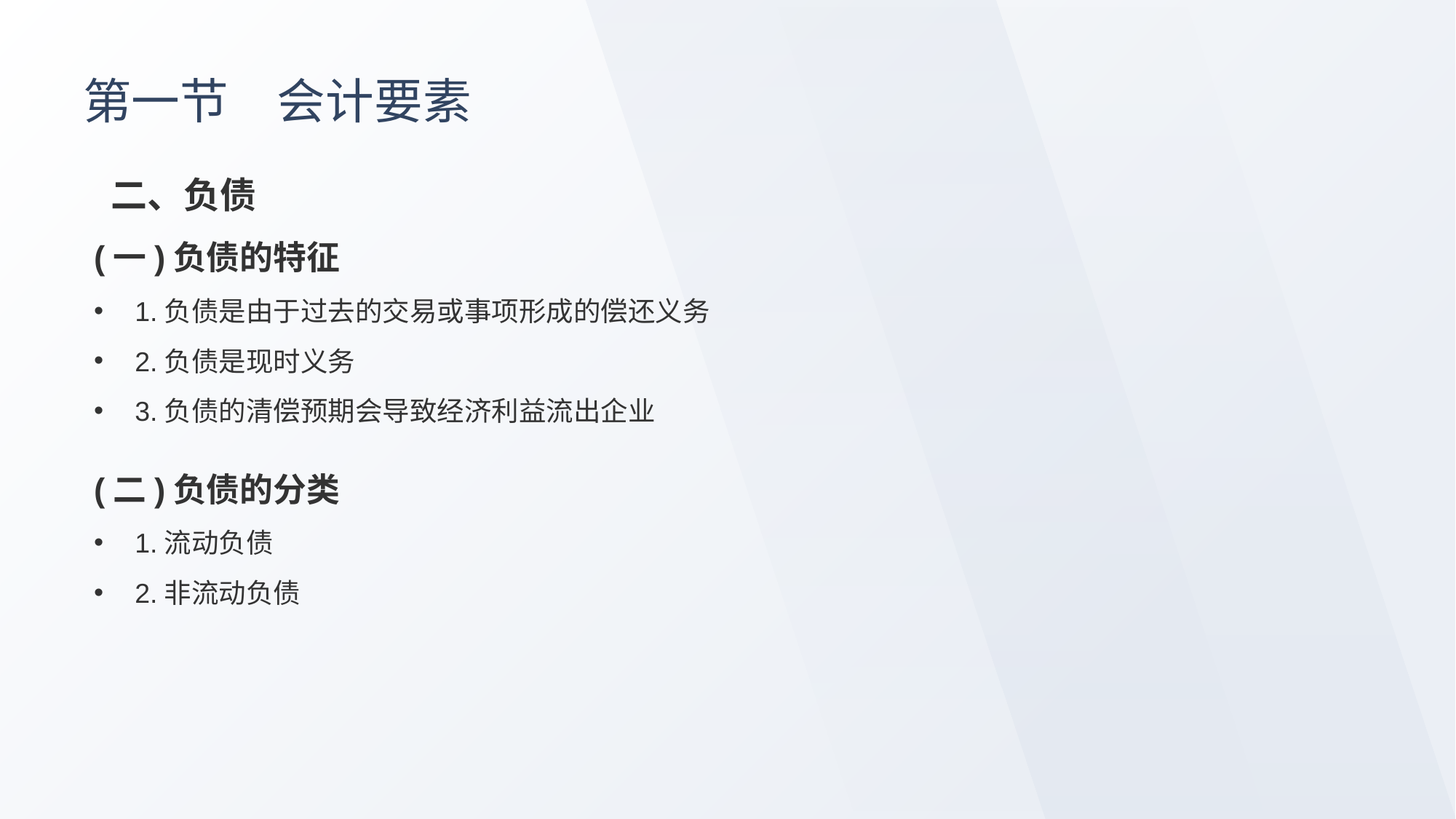

# 第一节　会计要素
 二、负债
(一)负债的特征
1.负债是由于过去的交易或事项形成的偿还义务
2.负债是现时义务
3.负债的清偿预期会导致经济利益流出企业
(二)负债的分类
1.流动负债
2.非流动负债